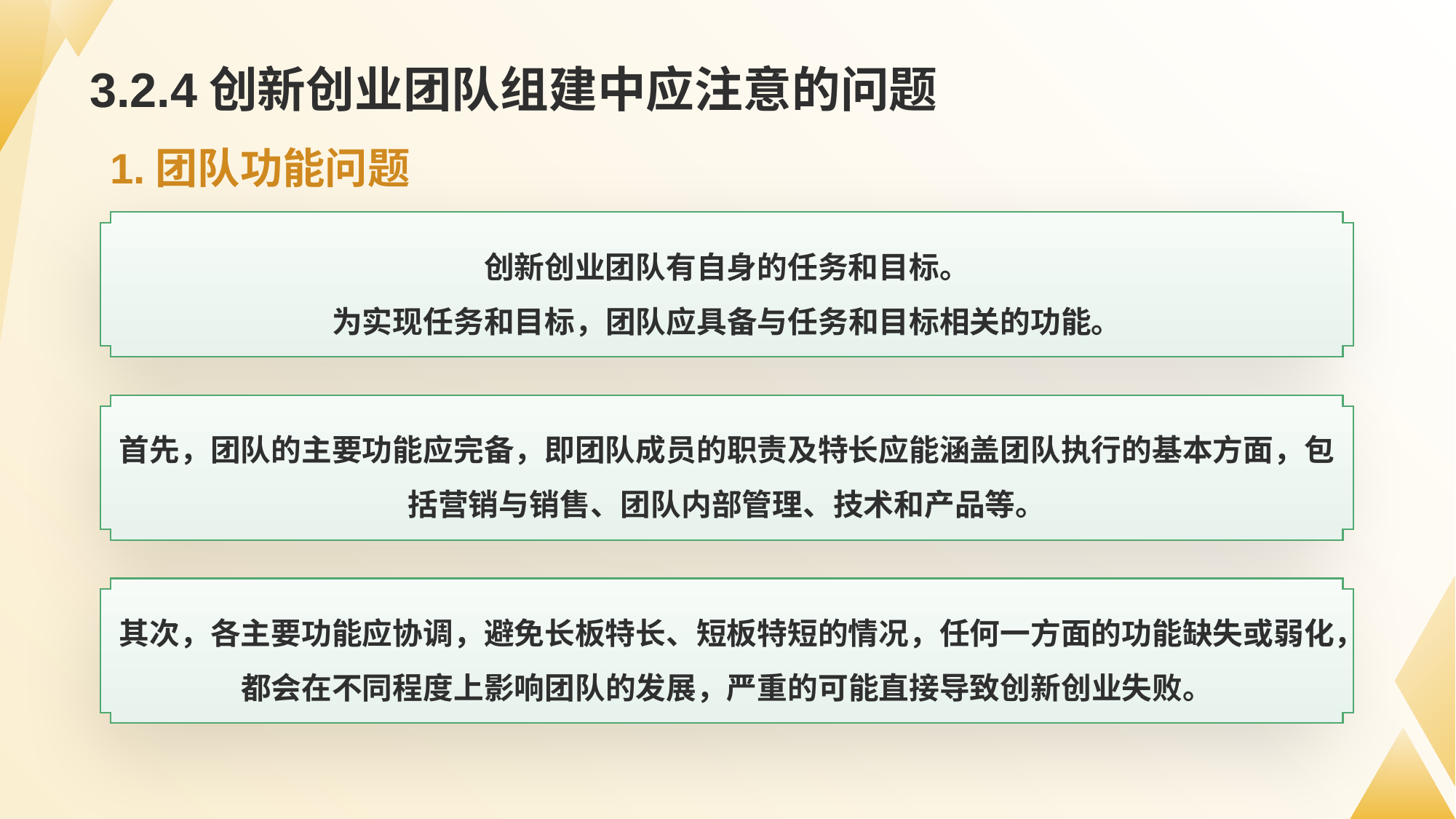

# 3.2.4创新创业团队组建中应注意的问题
1.团队功能问题
创新创业团队有自身的任务和目标。
为实现任务和目标，团队应具备与任务和目标相关的功能。
首先，团队的主要功能应完备，即团队成员的职责及特长应能涵盖团队执行的基本方面，包括营销与销售、团队内部管理、技术和产品等。
其次，各主要功能应协调，避免长板特长、短板特短的情况，任何一方面的功能缺失或弱化，都会在不同程度上影响团队的发展，严重的可能直接导致创新创业失败。